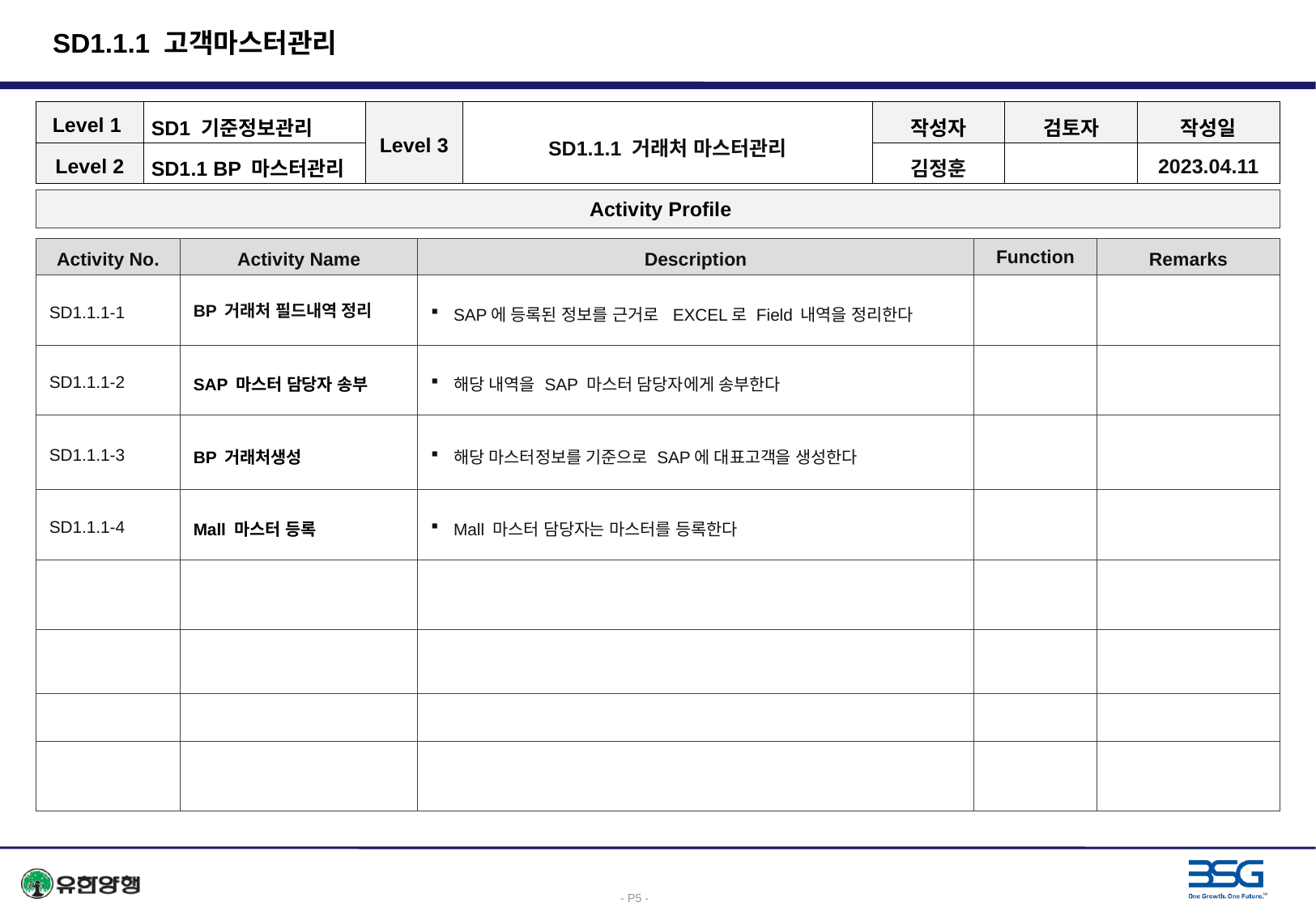

# SD1.1.1 고객마스터관리
| Level 1 | SD1 기준정보관리 | Level 3 | SD1.1.1 거래처 마스터관리 | 작성자 | 검토자 | 작성일 |
| --- | --- | --- | --- | --- | --- | --- |
| Level 2 | SD1.1 BP 마스터관리 |  |  | 김정훈 |  | 2023.04.11 |
 Activity Profile
| Activity No. | Activity Name | Description | Function | Remarks |
| --- | --- | --- | --- | --- |
| SD1.1.1-1 | BP 거래처 필드내역 정리 | SAP에 등록된 정보를 근거로 EXCEL로 Field 내역을 정리한다 |  |  |
| SD1.1.1-2 | SAP 마스터 담당자 송부 | 해당 내역을 SAP 마스터 담당자에게 송부한다 |  |  |
| SD1.1.1-3 | BP 거래처생성 | 해당 마스터정보를 기준으로 SAP에 대표고객을 생성한다 |  |  |
| SD1.1.1-4 | Mall 마스터 등록 | Mall 마스터 담당자는 마스터를 등록한다 |  |  |
|  |  |  |  |  |
|  |  |  |  |  |
|  |  |  |  |  |
|  |  |  |  |  |